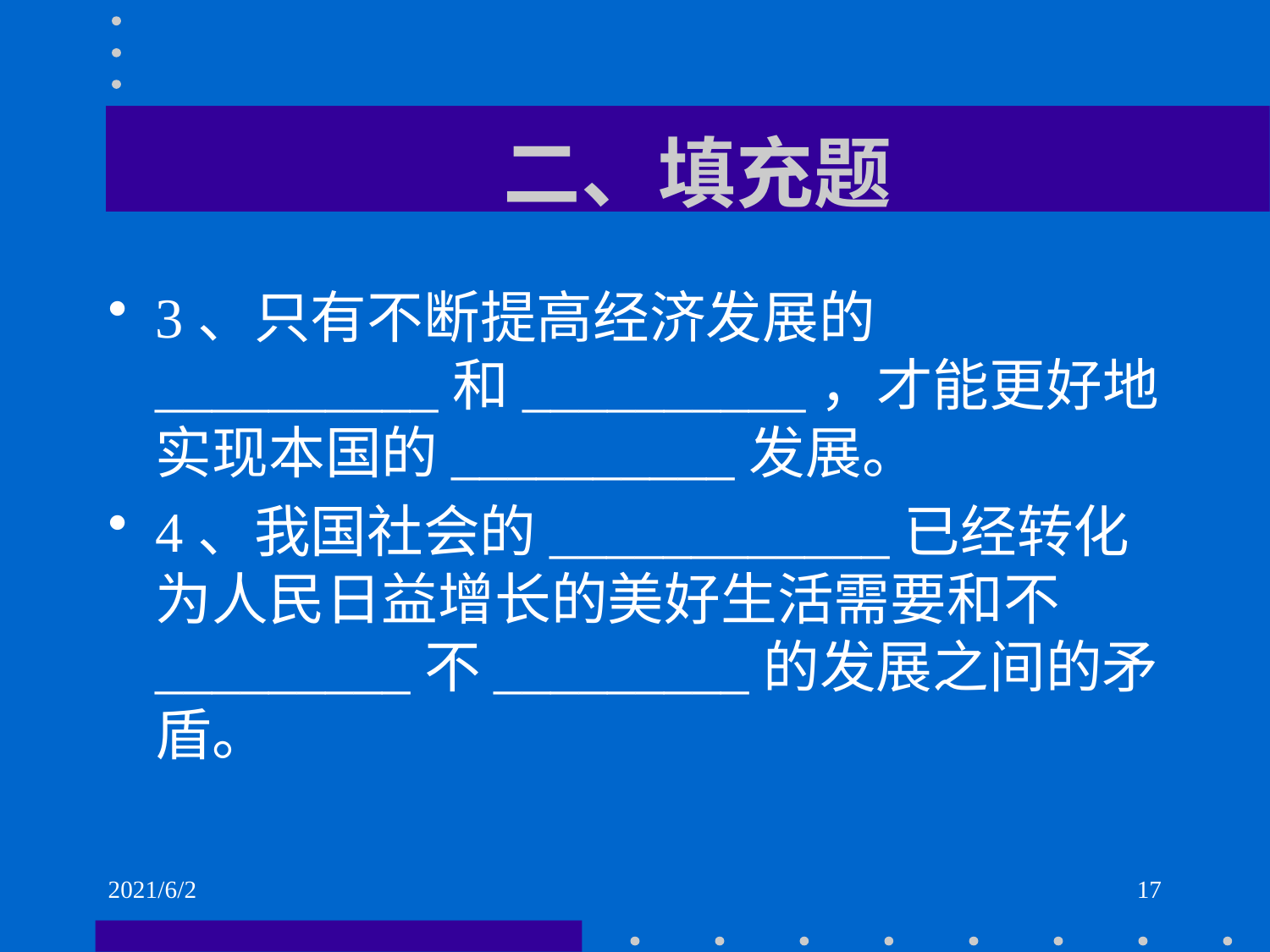

# 二、填充题
3、只有不断提高经济发展的__________和__________，才能更好地实现本国的__________发展。
4、我国社会的____________已经转化为人民日益增长的美好生活需要和不_________不_________的发展之间的矛盾。
2021/6/2
17